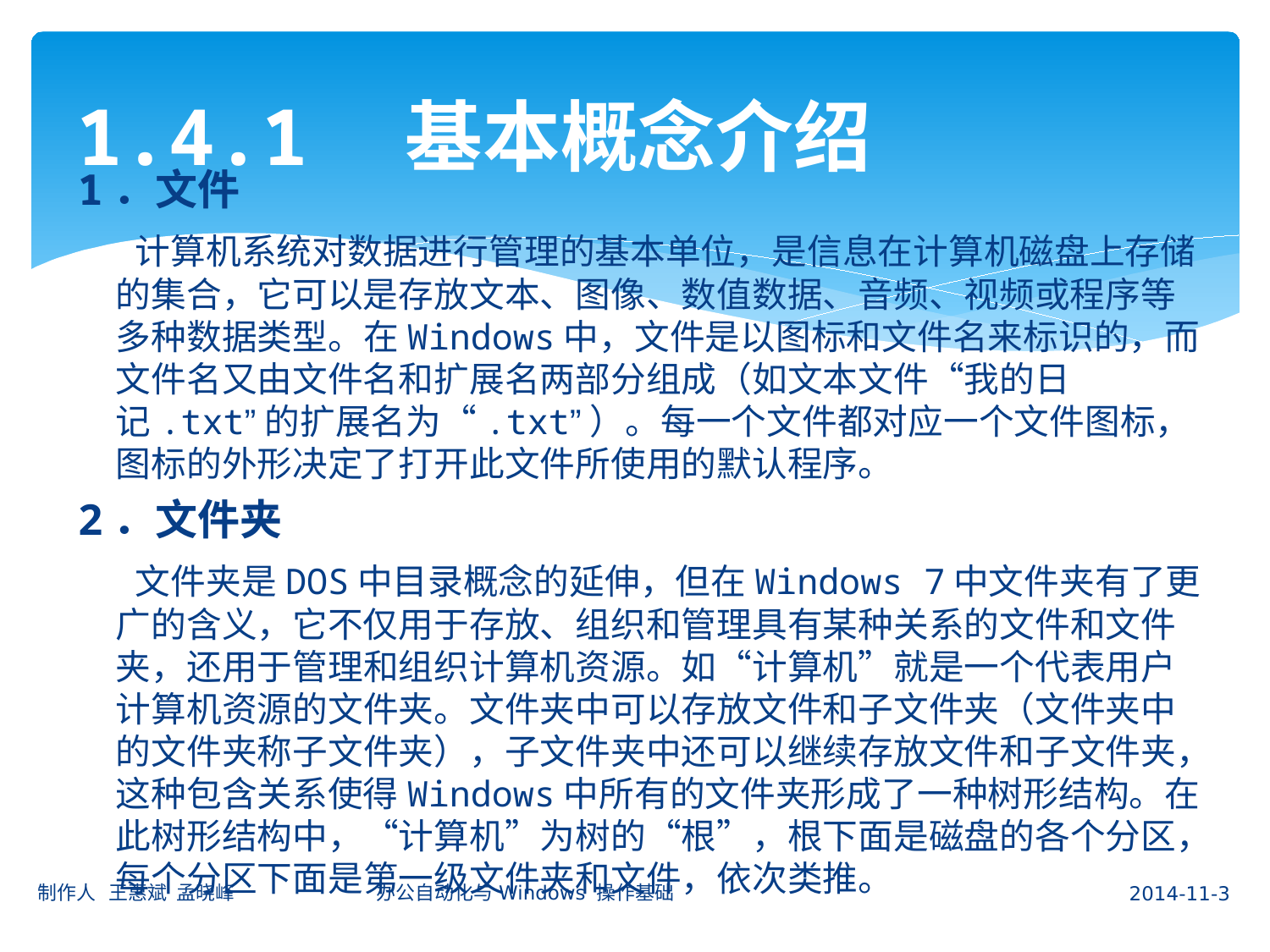

# 1.4.1　基本概念介绍
1．文件
     计算机系统对数据进行管理的基本单位，是信息在计算机磁盘上存储的集合，它可以是存放文本、图像、数值数据、音频、视频或程序等多种数据类型。在Windows中，文件是以图标和文件名来标识的，而文件名又由文件名和扩展名两部分组成（如文本文件“我的日记.txt”的扩展名为“.txt”）。每一个文件都对应一个文件图标，图标的外形决定了打开此文件所使用的默认程序。
2．文件夹
     文件夹是DOS中目录概念的延伸，但在Windows 7中文件夹有了更广的含义，它不仅用于存放、组织和管理具有某种关系的文件和文件夹，还用于管理和组织计算机资源。如“计算机”就是一个代表用户计算机资源的文件夹。文件夹中可以存放文件和子文件夹（文件夹中的文件夹称子文件夹），子文件夹中还可以继续存放文件和子文件夹，这种包含关系使得Windows中所有的文件夹形成了一种树形结构。在此树形结构中，“计算机”为树的“根”，根下面是磁盘的各个分区，每个分区下面是第一级文件夹和文件，依次类推。

制作人   王惠斌  孟晓峰                                办公自动化与Windows 操作基础
2014-11-3